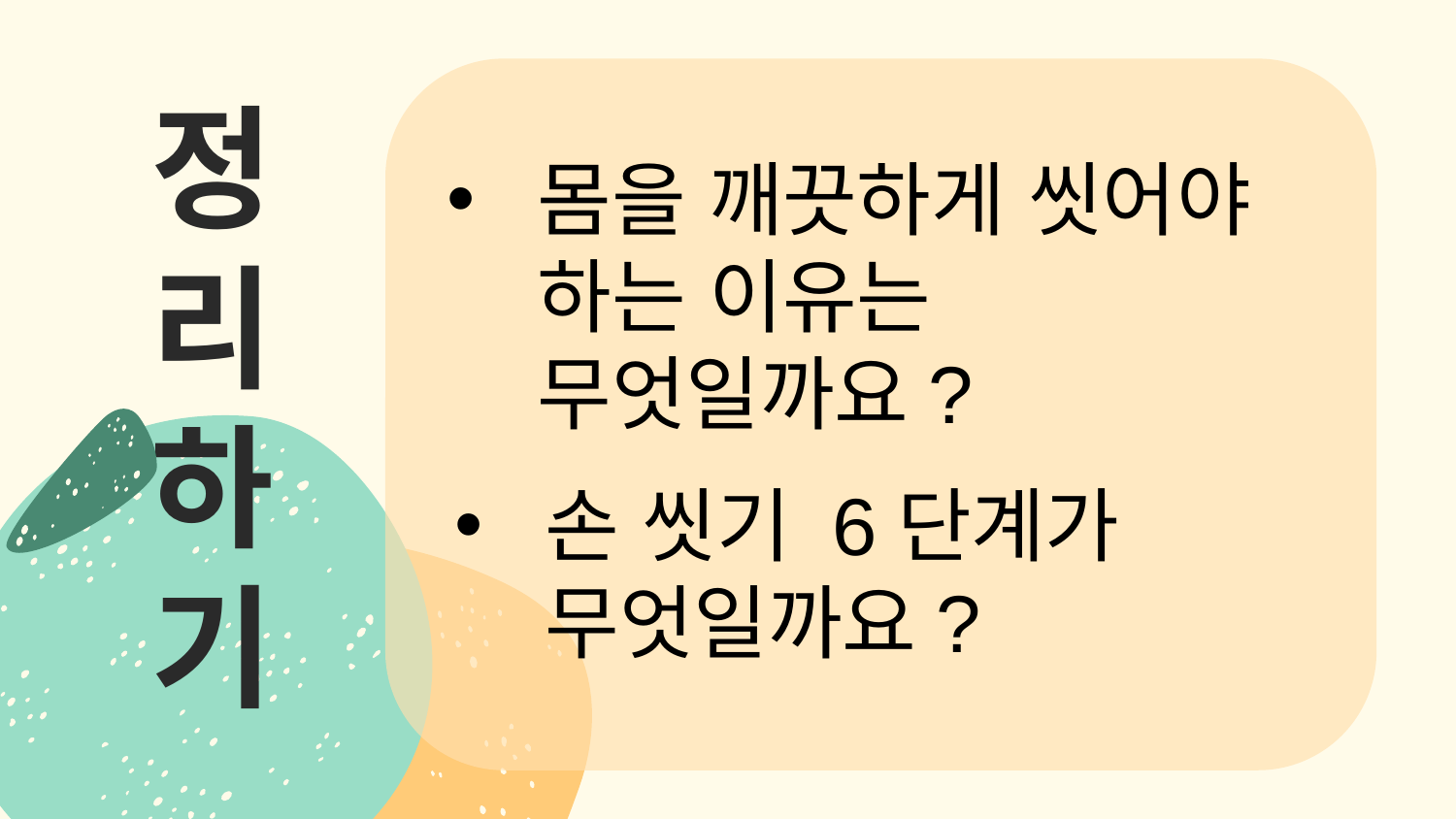

# 정 리 하 기
몸을 깨끗하게 씻어야 하는 이유는 무엇일까요?

손 씻기 6단계가 무엇일까요?